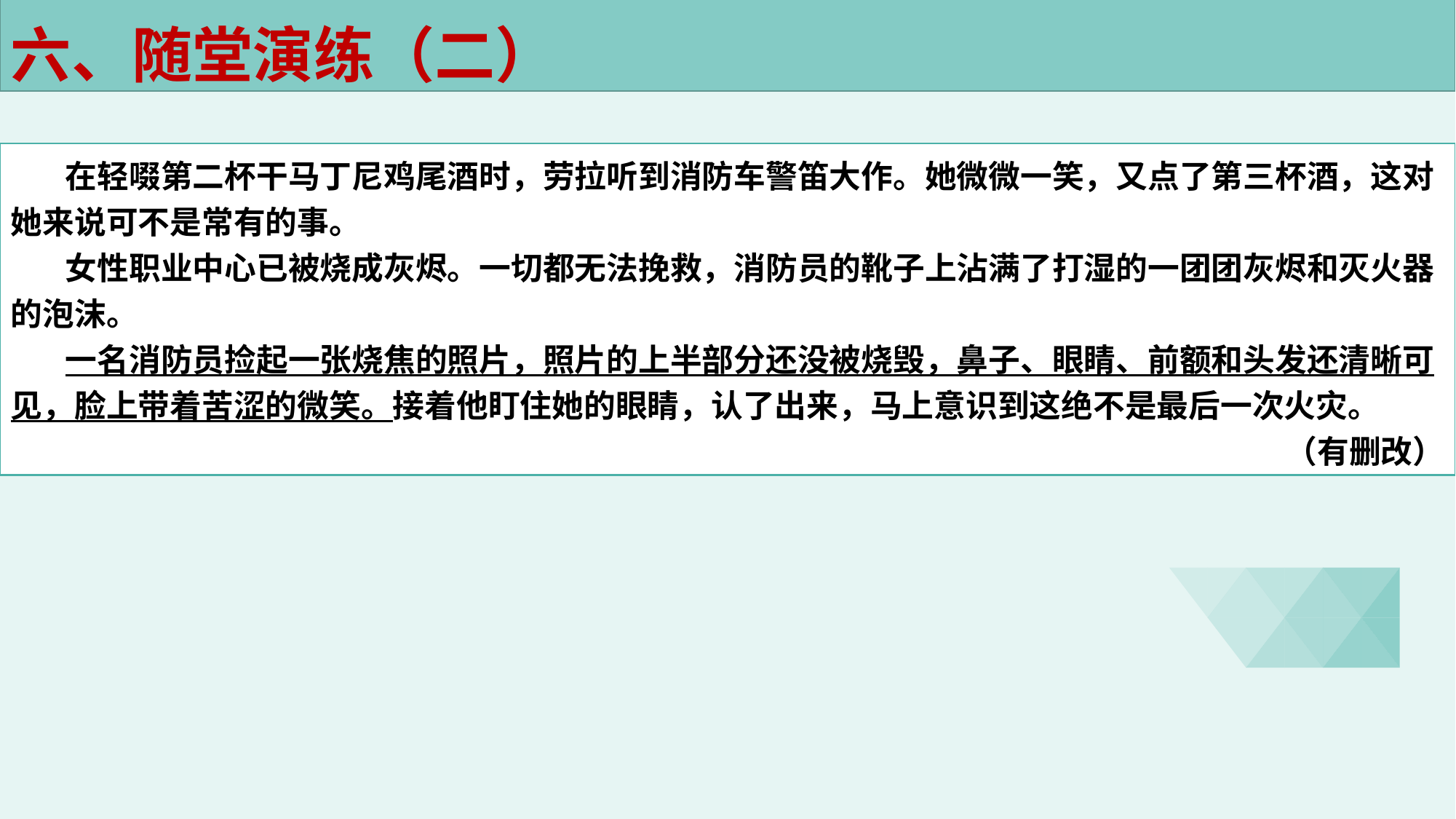

六、随堂演练（二）
在轻啜第二杯干马丁尼鸡尾酒时，劳拉听到消防车警笛大作。她微微一笑，又点了第三杯酒，这对她来说可不是常有的事。
女性职业中心已被烧成灰烬。一切都无法挽救，消防员的靴子上沾满了打湿的一团团灰烬和灭火器的泡沫。
一名消防员捡起一张烧焦的照片，照片的上半部分还没被烧毁，鼻子、眼睛、前额和头发还清晰可见，脸上带着苦涩的微笑。接着他盯住她的眼睛，认了出来，马上意识到这绝不是最后一次火灾。
（有删改）